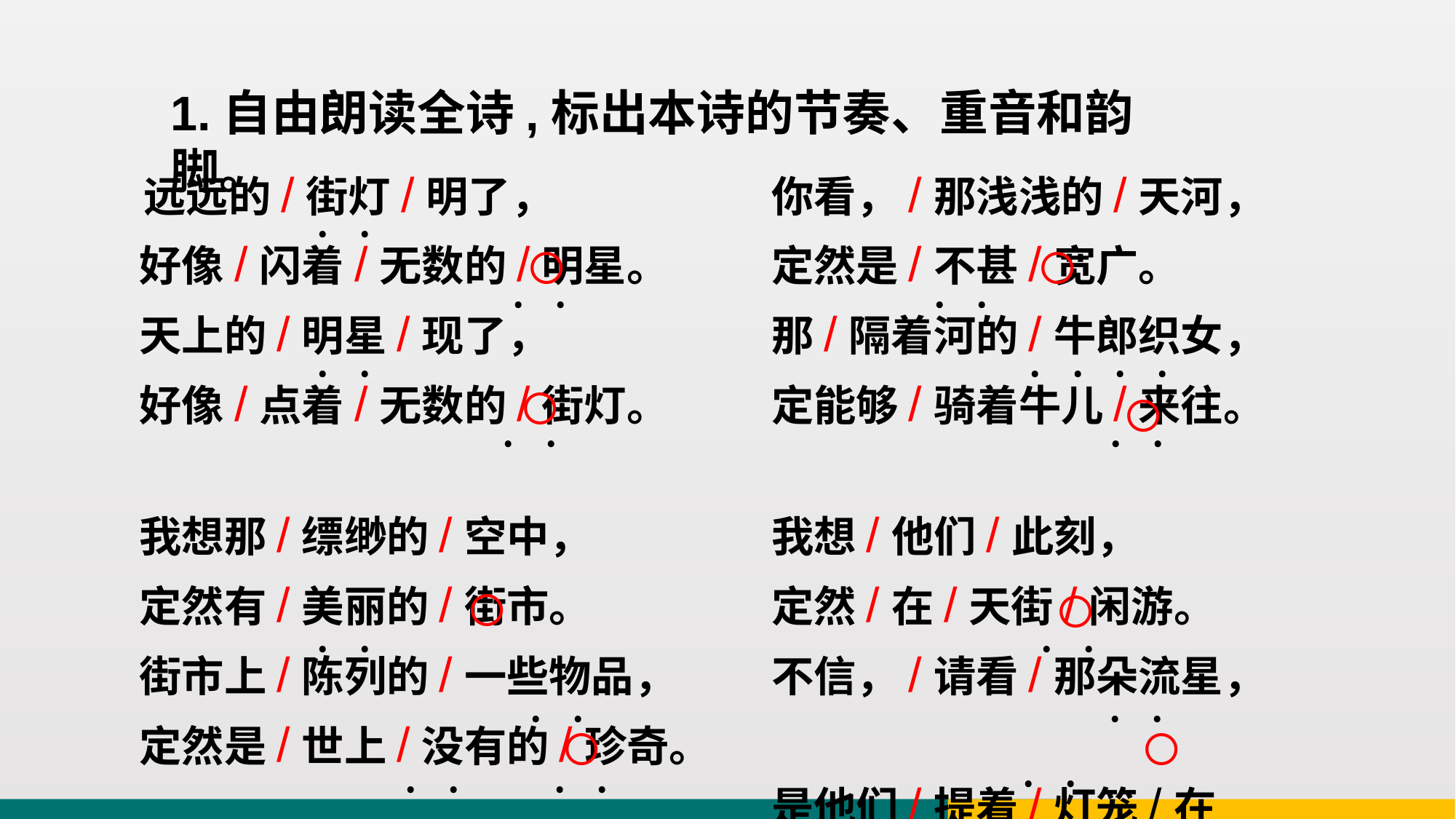

1.自由朗读全诗,标出本诗的节奏、重音和韵脚。
你看，/那浅浅的/天河，
定然是/不甚/宽广。
那/隔着河的/牛郎织女，
定能够/骑着牛儿/来往。

我想/他们/此刻，
定然/在/天街/闲游。
不信，/请看/那朵流星，
是他们/提着/灯笼/在走。
  远远的/街灯/明了，
  好像/闪着/无数的/明星。
  天上的/明星/现了，
  好像/点着/无数的/街灯。

  我想那/缥缈的/空中，
  定然有/美丽的/街市。
  街市上/陈列的/一些物品，
  定然是/世上/没有的/珍奇。
﹒﹒
○
○
﹒﹒
﹒﹒
﹒﹒
﹒﹒﹒﹒
○
○
﹒﹒
﹒﹒
○
○
﹒﹒
﹒﹒
﹒﹒
﹒﹒
○
○
﹒﹒
﹒﹒
﹒﹒